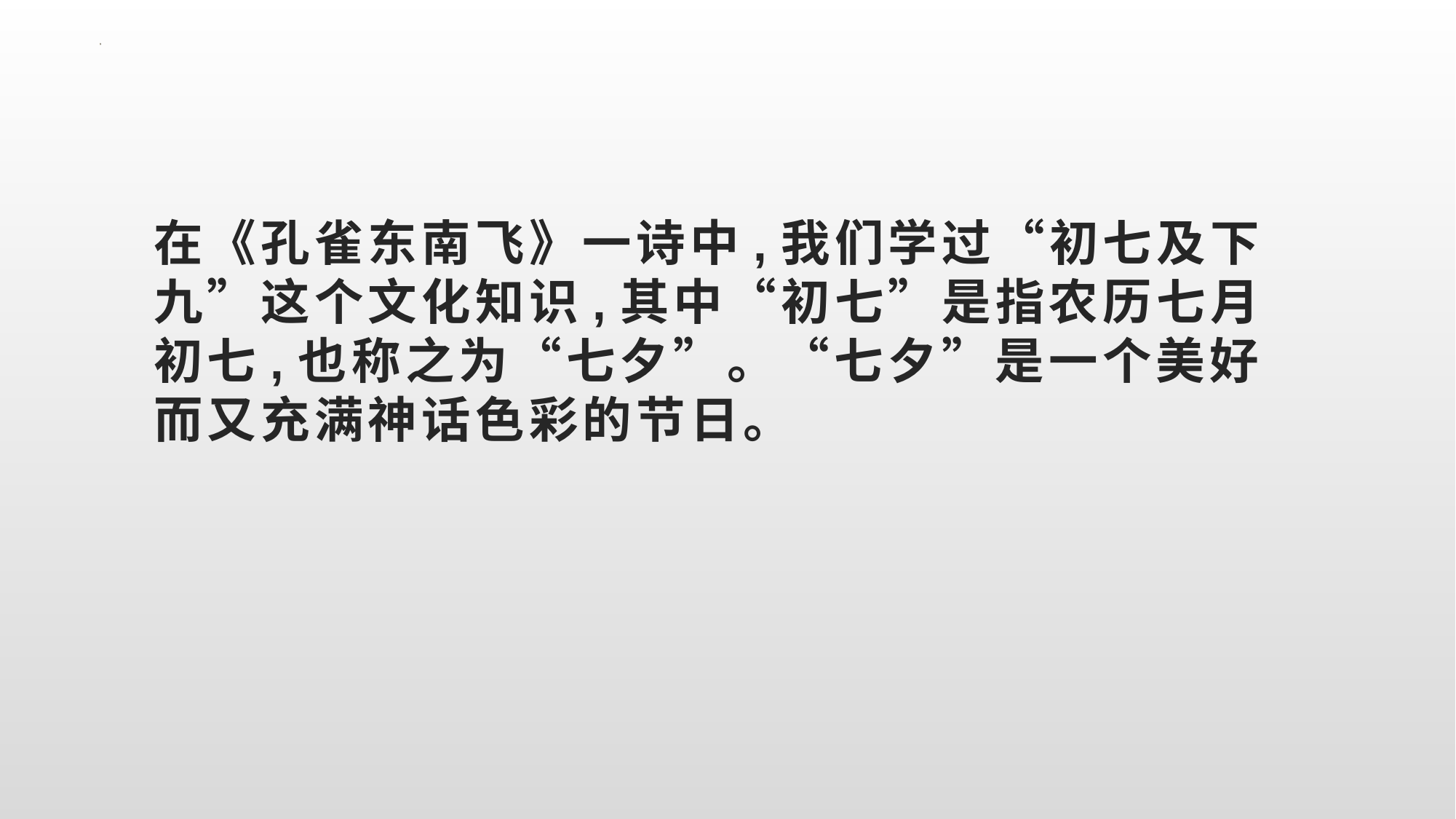

# 在《孔雀东南飞》一诗中,我们学过“初七及下九”这个文化知识,其中“初七”是指农历七月初七,也称之为“七夕”。“七夕”是一个美好而又充满神话色彩的节日。